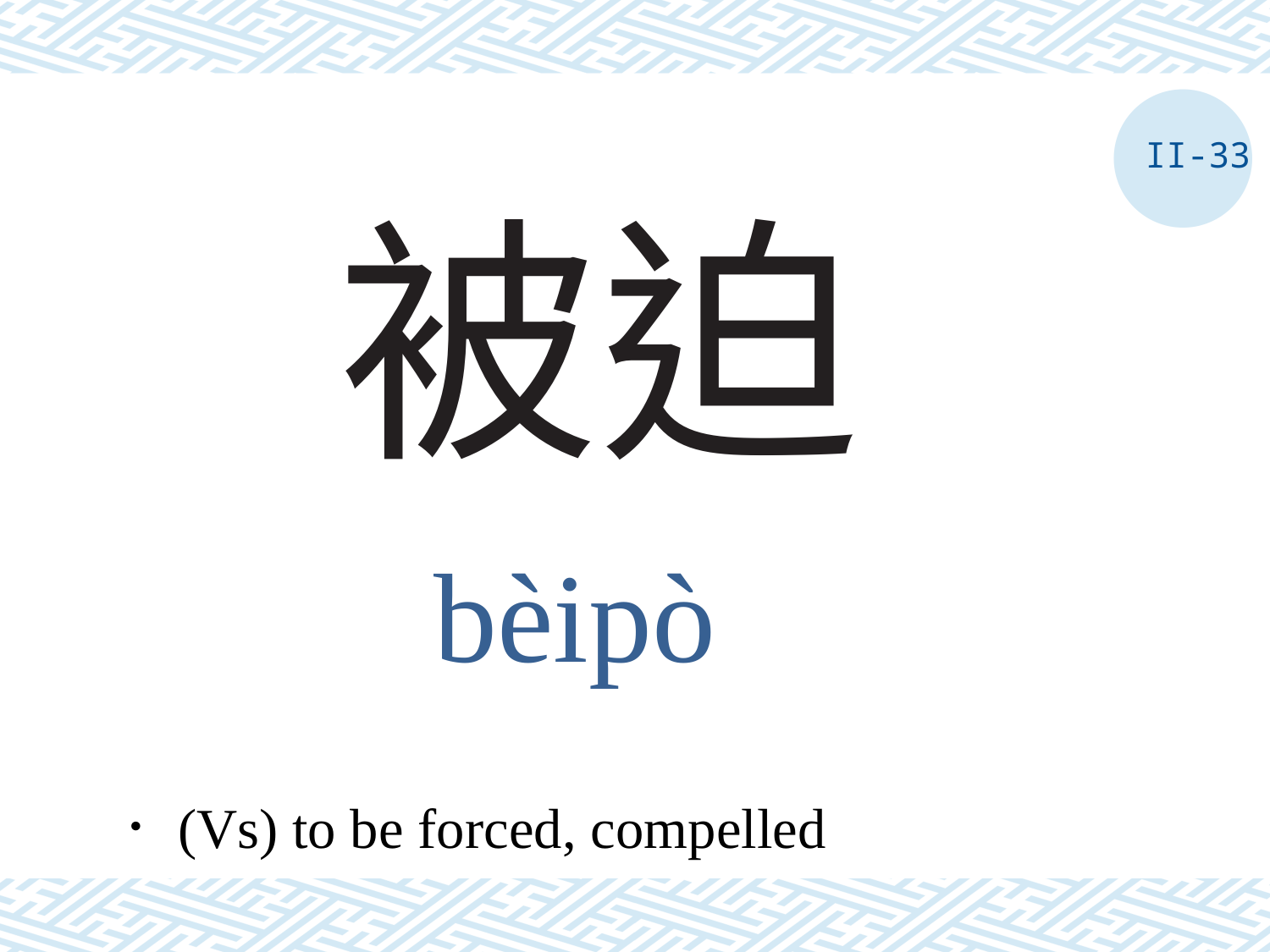

II-33

# 被迫
bèipò
．(Vs) to be forced, compelled